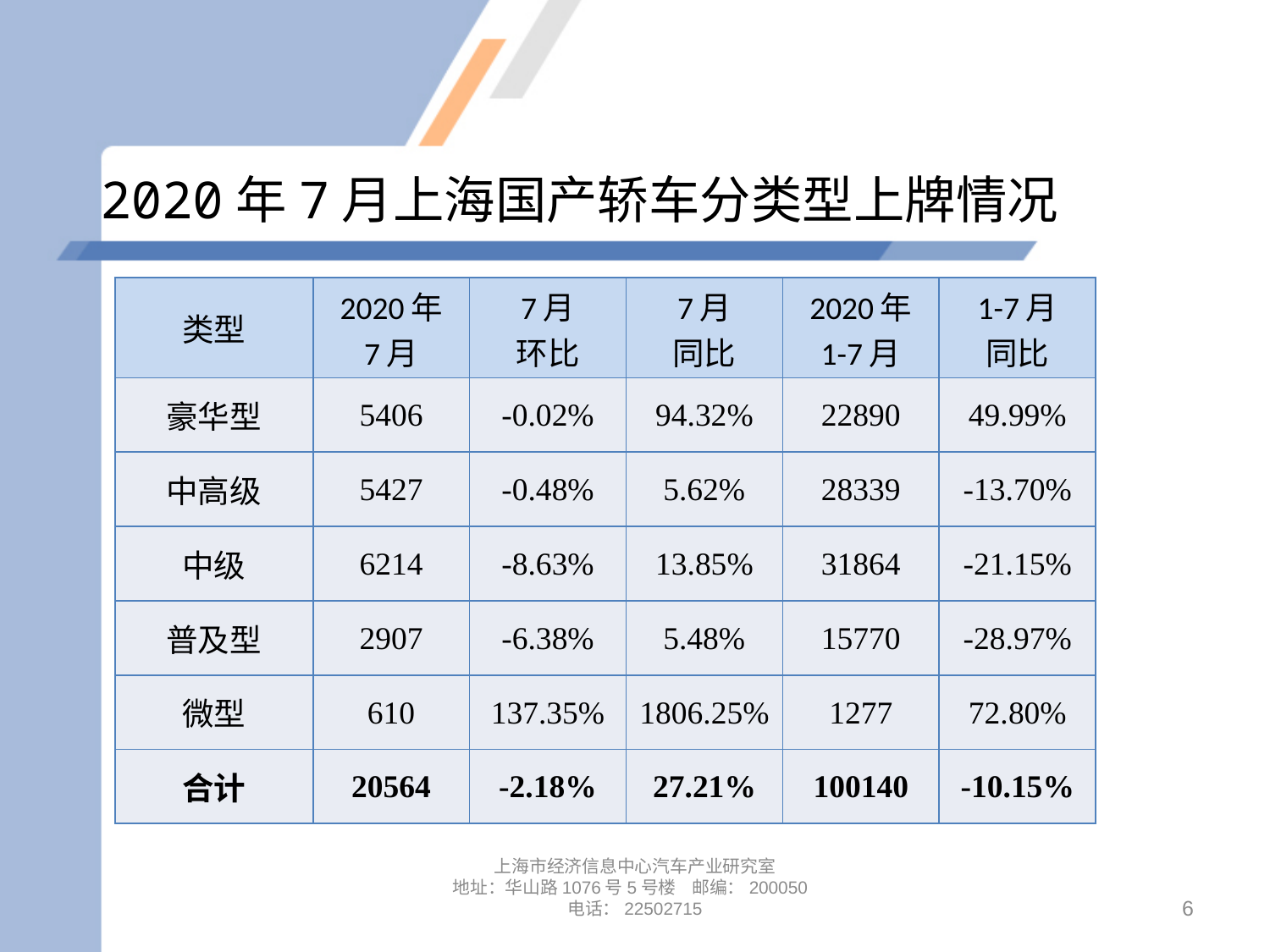

# 2020年7月上海国产轿车分类型上牌情况
| 类型 | 2020年 7月 | 7月 环比 | 7月 同比 | 2020年 1-7月 | 1-7月 同比 |
| --- | --- | --- | --- | --- | --- |
| 豪华型 | 5406 | -0.02% | 94.32% | 22890 | 49.99% |
| 中高级 | 5427 | -0.48% | 5.62% | 28339 | -13.70% |
| 中级 | 6214 | -8.63% | 13.85% | 31864 | -21.15% |
| 普及型 | 2907 | -6.38% | 5.48% | 15770 | -28.97% |
| 微型 | 610 | 137.35% | 1806.25% | 1277 | 72.80% |
| 合计 | 20564 | -2.18% | 27.21% | 100140 | -10.15% |
上海市经济信息中心汽车产业研究室
地址：华山路1076号5号楼    邮编：200050
电话：22502715

6